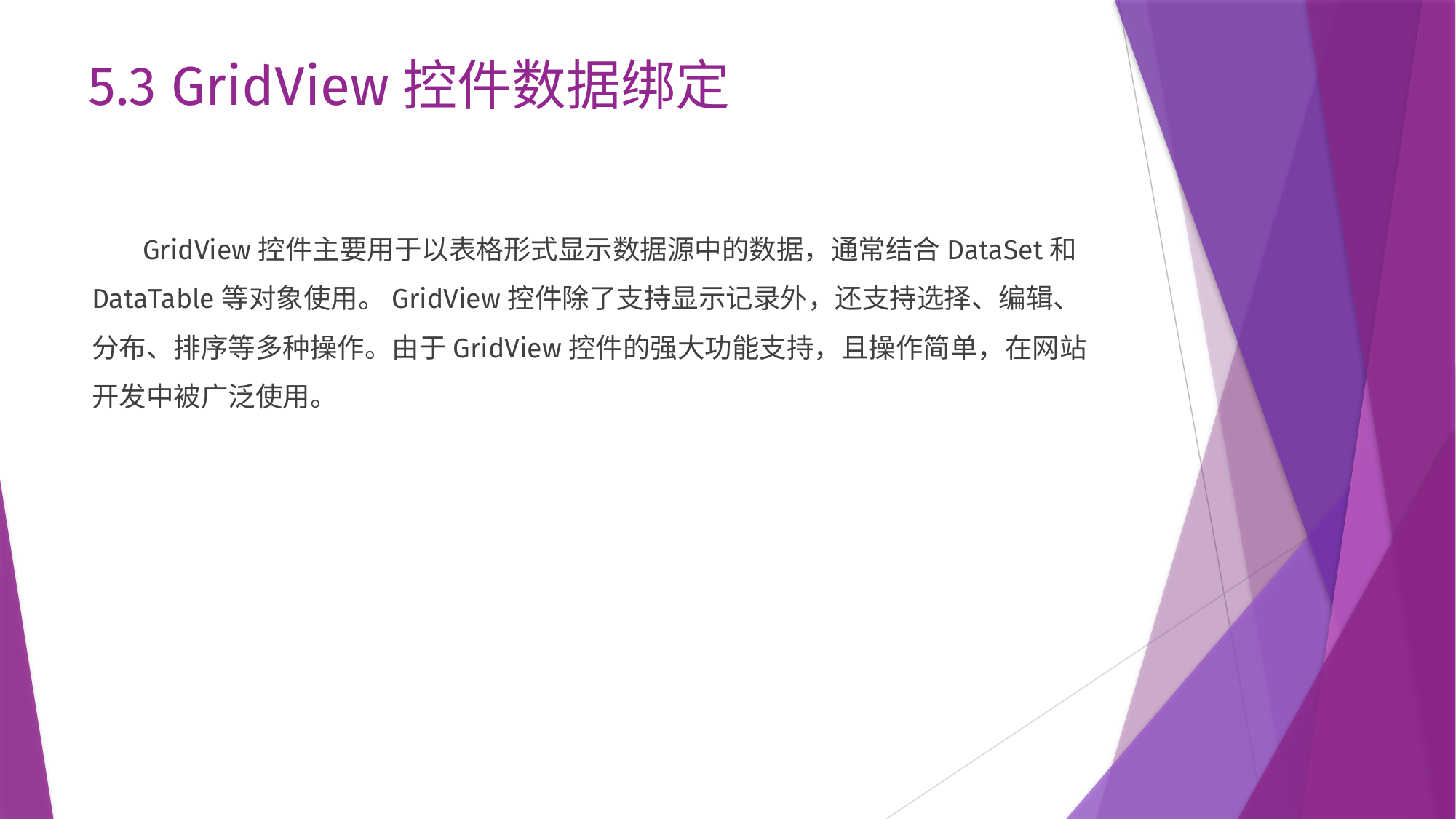

# 5.3 GridView控件数据绑定
       GridView控件主要用于以表格形式显示数据源中的数据，通常结合DataSet和DataTable等对象使用。GridView控件除了支持显示记录外，还支持选择、编辑、分布、排序等多种操作。由于GridView控件的强大功能支持，且操作简单，在网站开发中被广泛使用。